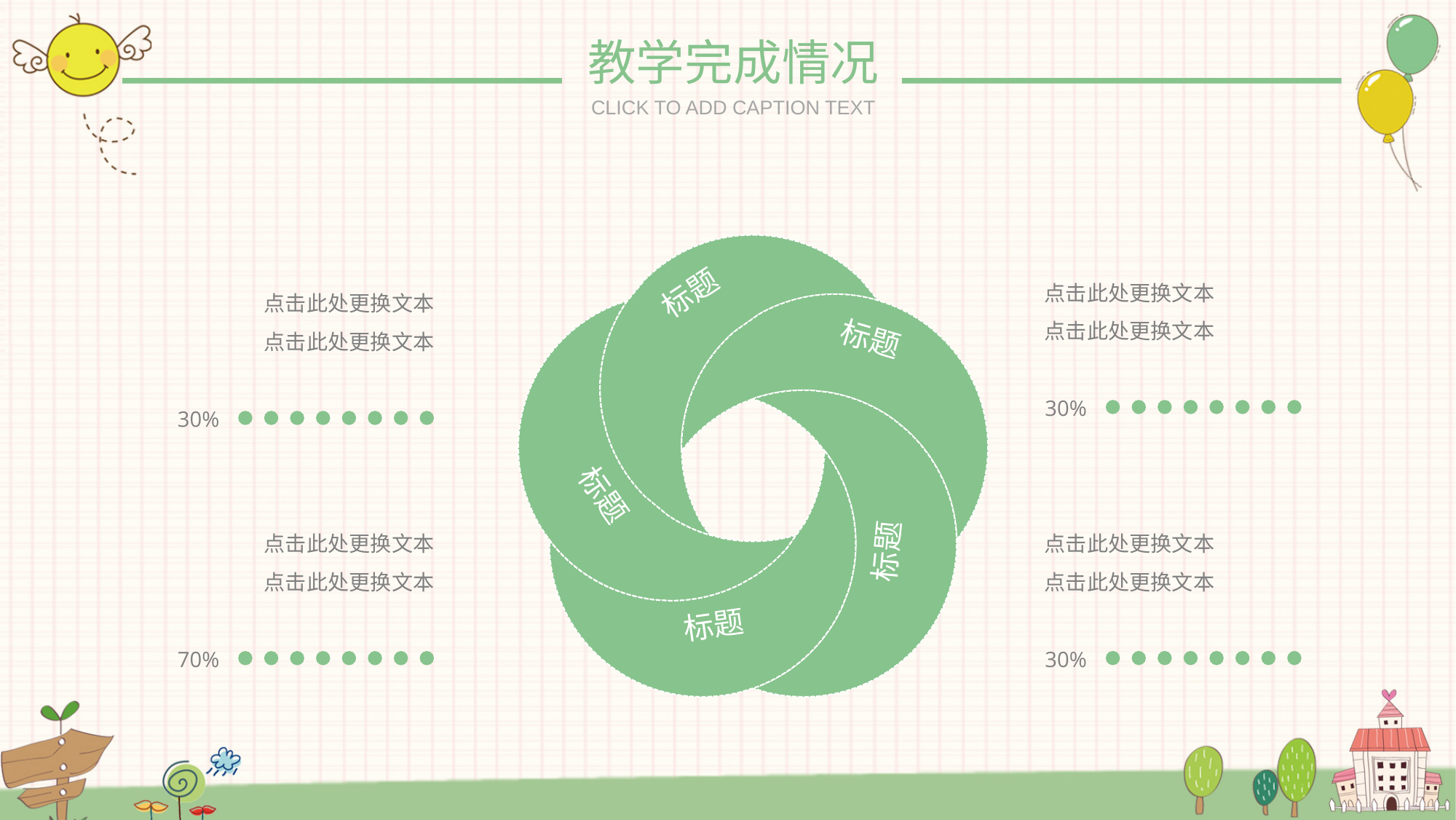

教学完成情况

CLICK TO ADD CAPTION TEXT
标题
标题
标题
标题
标题
点击此处更换文本
点击此处更换文本
30%

点击此处更换文本
点击此处更换文本
30%

点击此处更换文本
点击此处更换文本
70%

点击此处更换文本
点击此处更换文本
30%